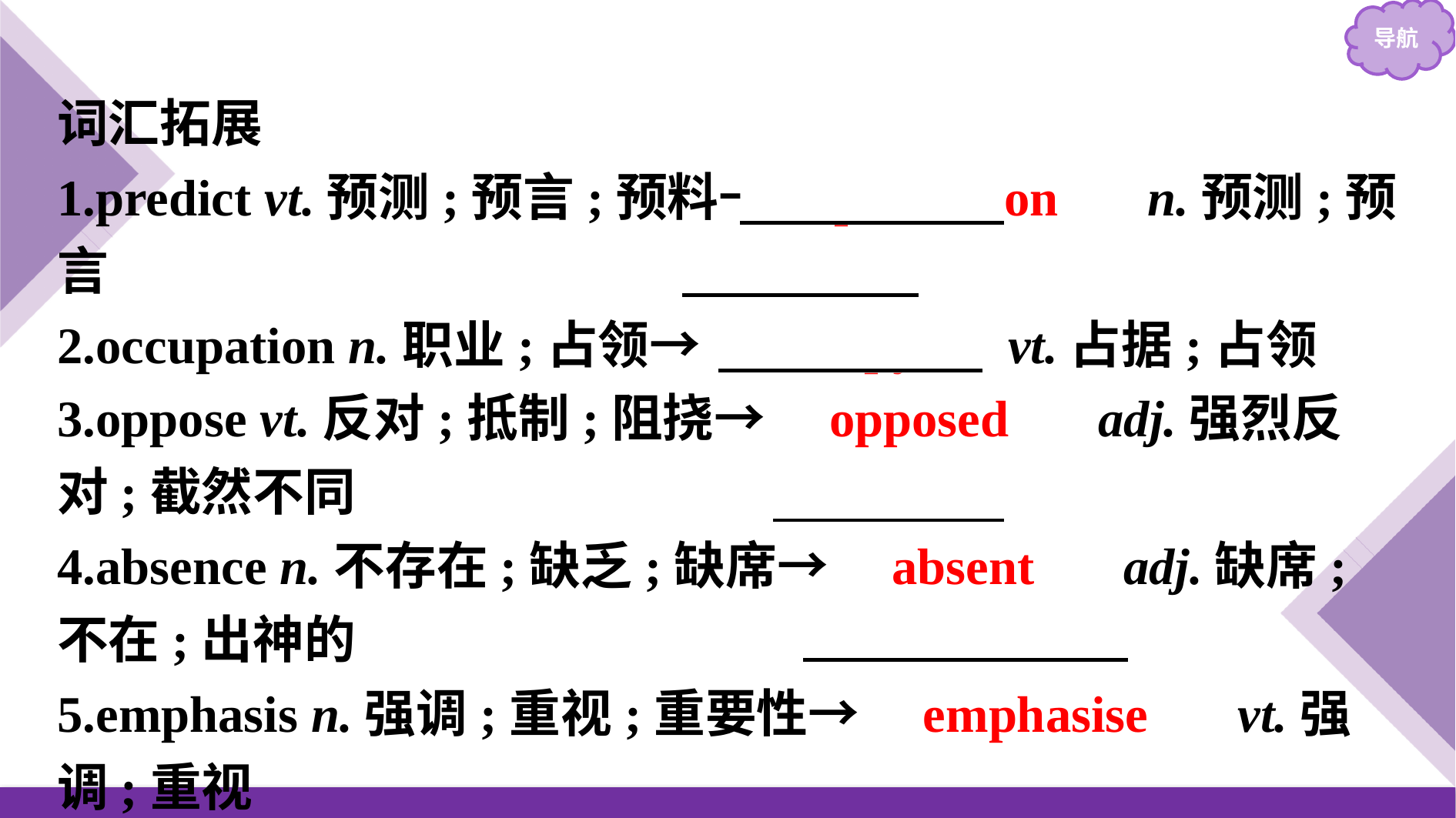

词汇拓展
1.predict vt.预测;预言;预料→　prediction　 n.预测;预言
2.occupation n.职业;占领→　occupy　 vt.占据;占领
3.oppose vt.反对;抵制;阻挠→　opposed　 adj.强烈反对;截然不同
4.absence n.不存在;缺乏;缺席→　absent　 adj.缺席;不在;出神的
5.emphasis n.强调;重视;重要性→　emphasise　 vt.强调;重视